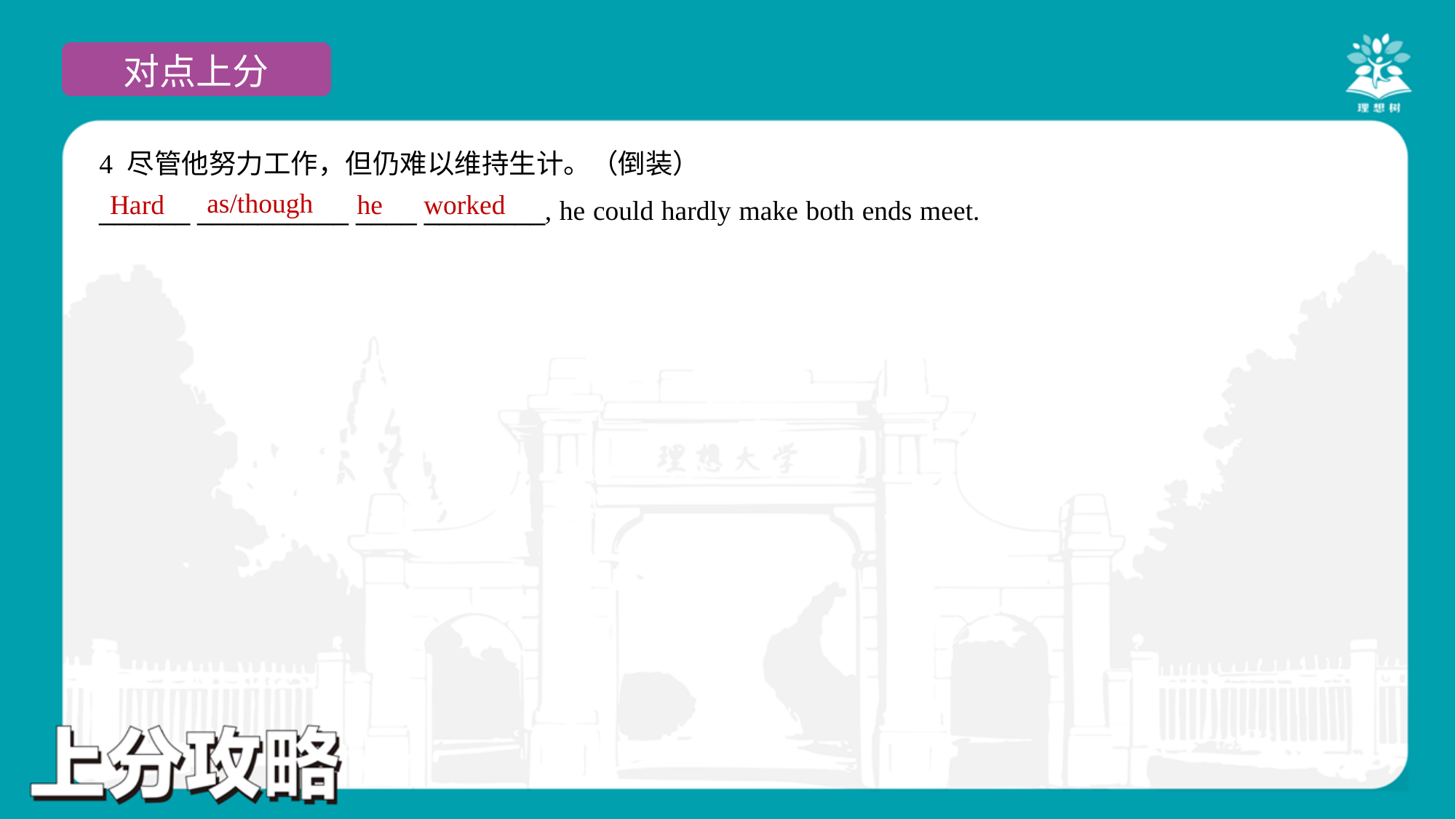

4 尽管他努力工作，但仍难以维持生计。（倒装）
______ __________ ____ ________, he could hardly make both ends meet.
as/though
Hard
he
worked